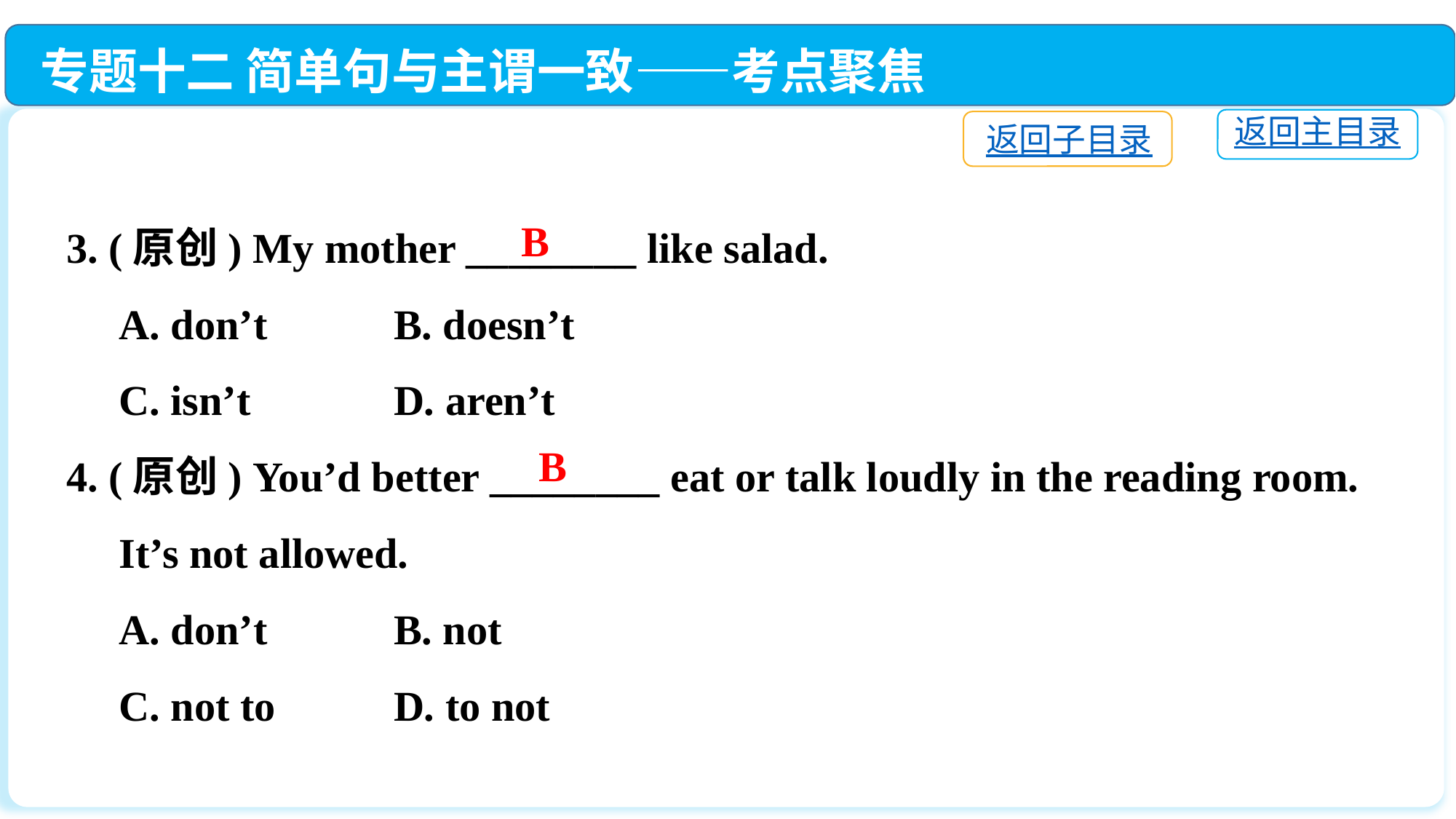

专题十二 简单句与主谓一致——考点聚焦

返回主目录

返回子目录
3. (原创) My mother ________ like salad.
     A. don’t　	B. doesn’t
     C. isn’t　	D. aren’t
4. (原创) You’d better ________ eat or talk loudly in the reading room.
     It’s not allowed.
     A. don’t　	B. not
     C. not to　	D. to not
B
B